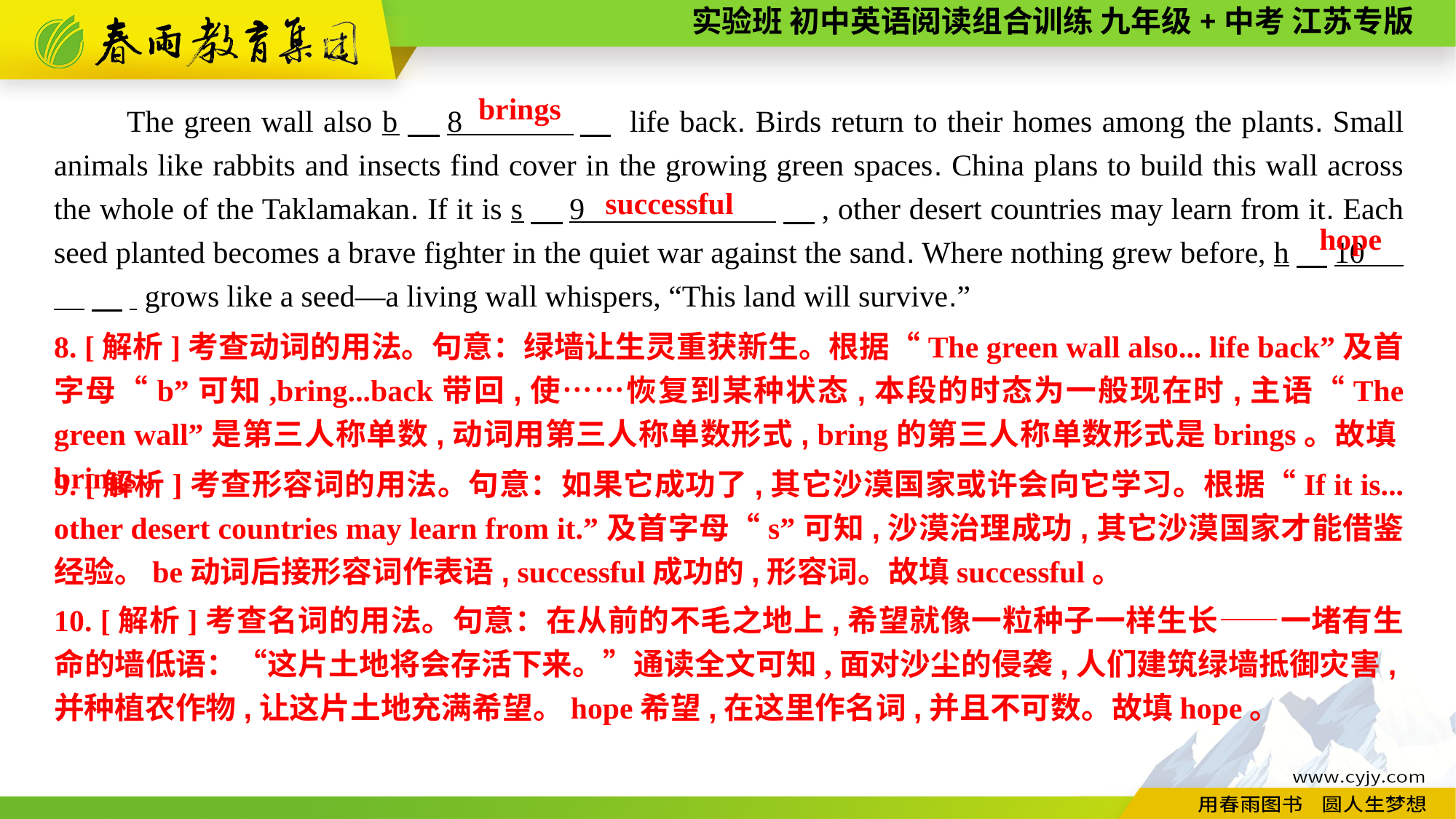

brings
The green wall also b　8           　 life back. Birds return to their homes among the plants. Small animals like rabbits and insects find cover in the growing green spaces. China plans to build this wall across the whole of the Taklamakan. If it is s　9                      　, other desert countries may learn from it. Each seed planted becomes a brave fighter in the quiet war against the sand. Where nothing grew before, h　10          　. grows like a seed—a living wall whispers, “This land will survive.”
successful
hope
8. [解析]考查动词的用法。句意：绿墙让生灵重获新生。根据“The green wall also... life back”及首字母“b”可知,bring...back带回,使……恢复到某种状态,本段的时态为一般现在时,主语“The green wall”是第三人称单数,动词用第三人称单数形式, bring的第三人称单数形式是brings。故填brings。
9. [解析]考查形容词的用法。句意：如果它成功了,其它沙漠国家或许会向它学习。根据“If it is... other desert countries may learn from it.”及首字母“s”可知,沙漠治理成功,其它沙漠国家才能借鉴经验。be动词后接形容词作表语, successful成功的,形容词。故填successful。
10. [解析]考查名词的用法。句意：在从前的不毛之地上,希望就像一粒种子一样生长——一堵有生命的墙低语：“这片土地将会存活下来。”通读全文可知,面对沙尘的侵袭,人们建筑绿墙抵御灾害,并种植农作物,让这片土地充满希望。hope希望,在这里作名词,并且不可数。故填hope。